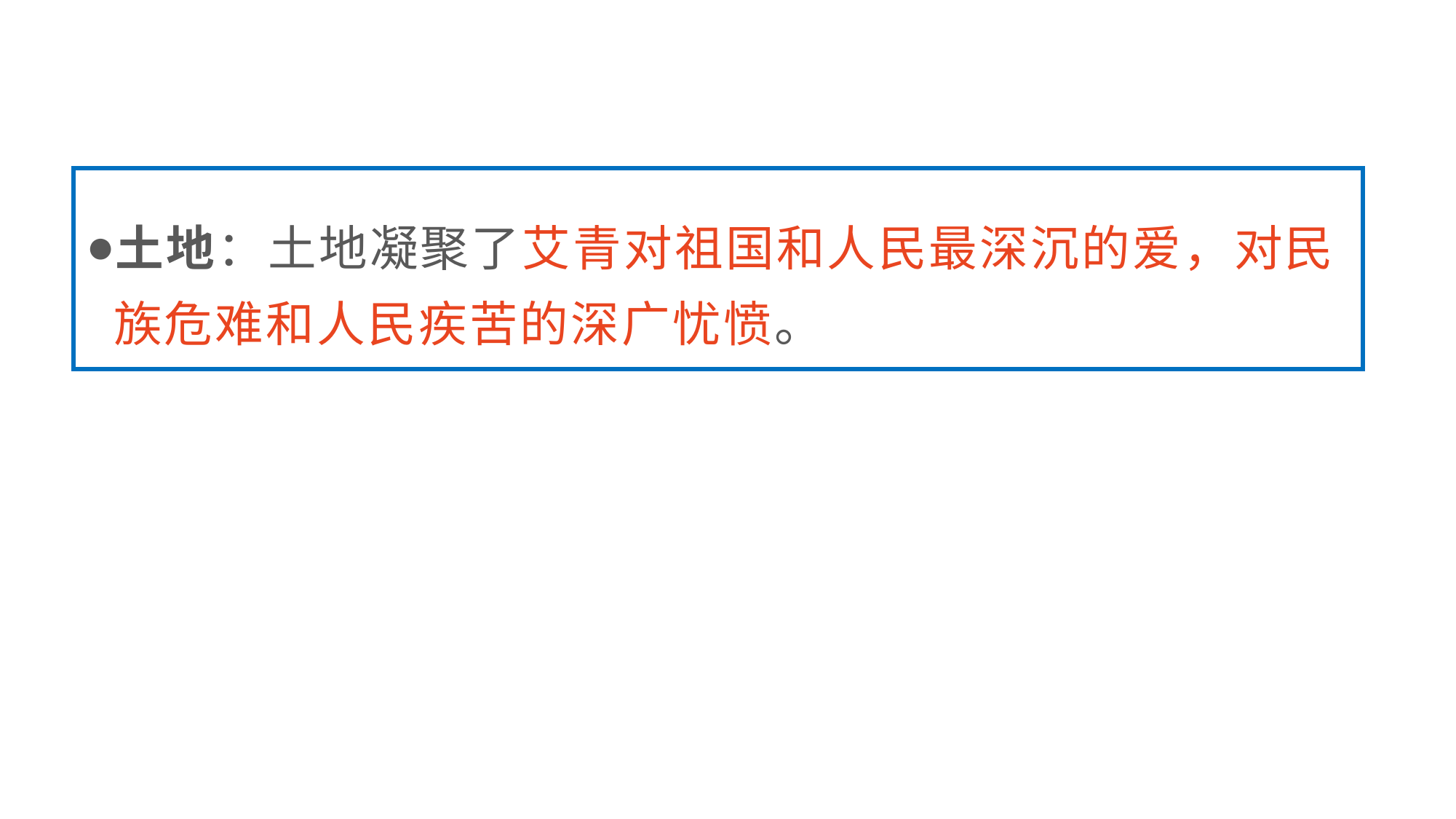

土地：土地凝聚了艾青对祖国和人民最深沉的爱，对民族危难和人民疾苦的深广忧愤。